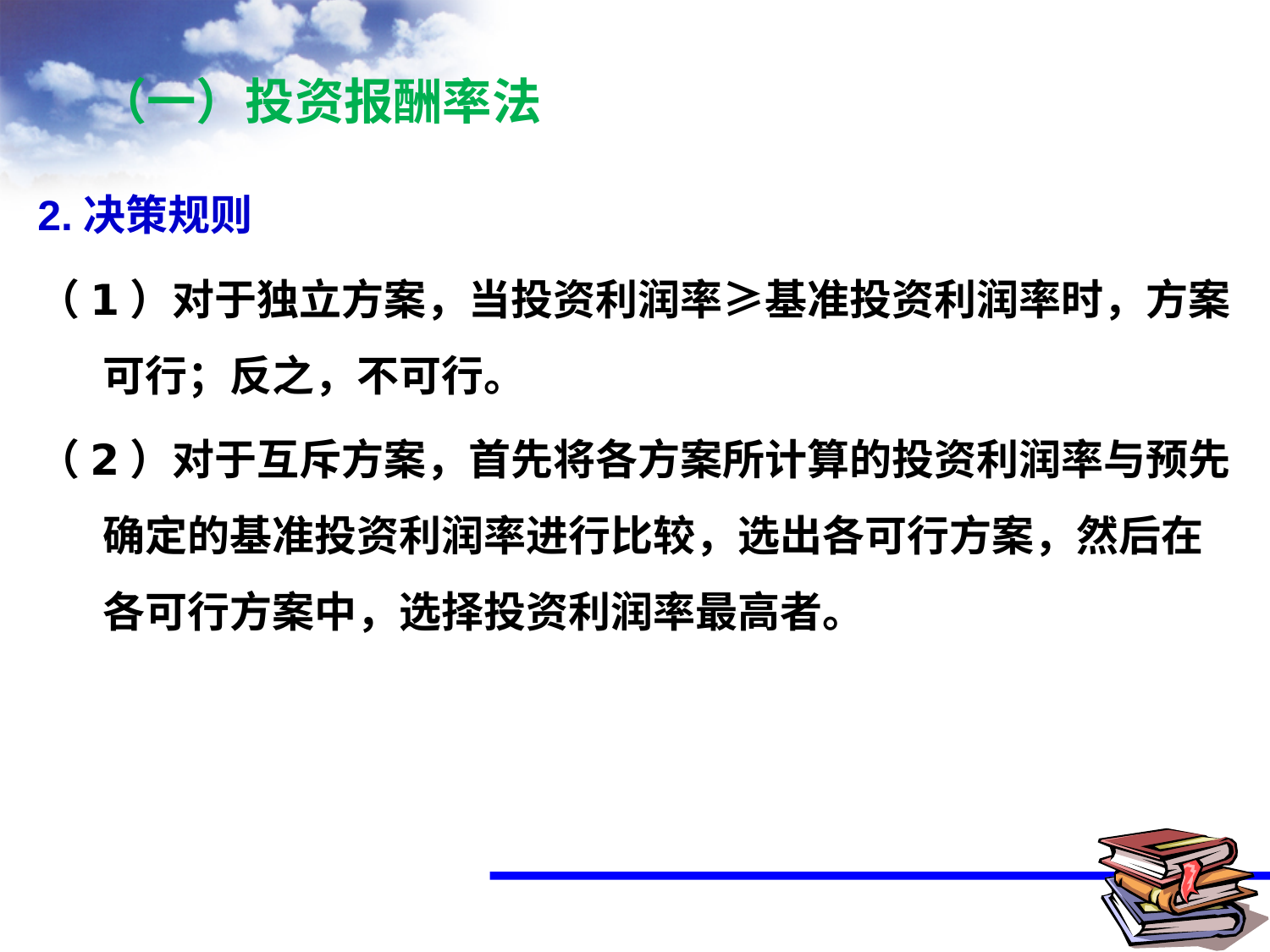

# （一）投资报酬率法
2.决策规则
（1）对于独立方案，当投资利润率≥基准投资利润率时，方案可行；反之，不可行。
（2）对于互斥方案，首先将各方案所计算的投资利润率与预先确定的基准投资利润率进行比较，选出各可行方案，然后在各可行方案中，选择投资利润率最高者。